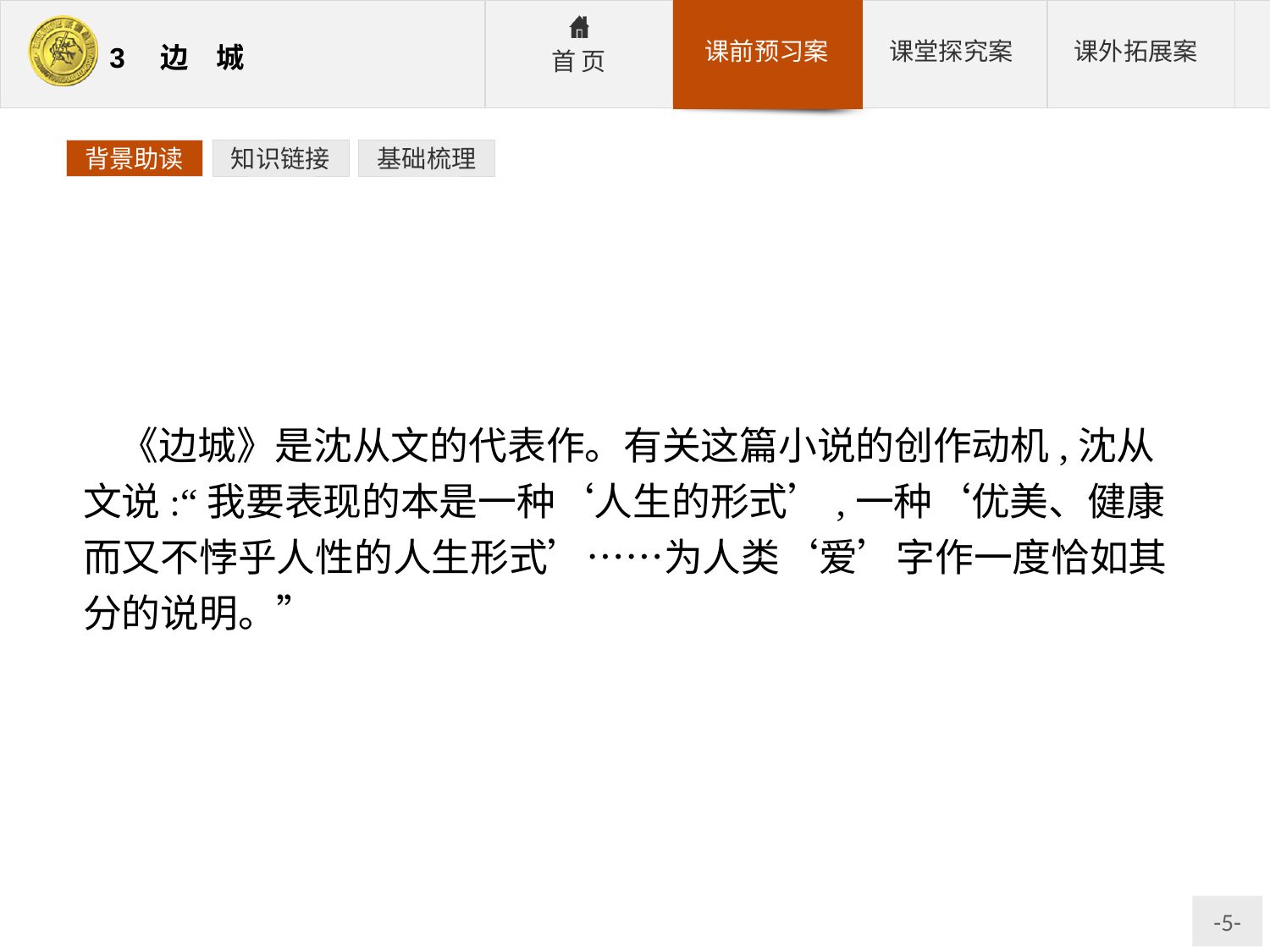

背景助读
知识链接
基础梳理
《边城》是沈从文的代表作。有关这篇小说的创作动机,沈从文说:“我要表现的本是一种‘人生的形式’,一种‘优美、健康而又不悖乎人性的人生形式’……为人类‘爱’字作一度恰如其分的说明。”